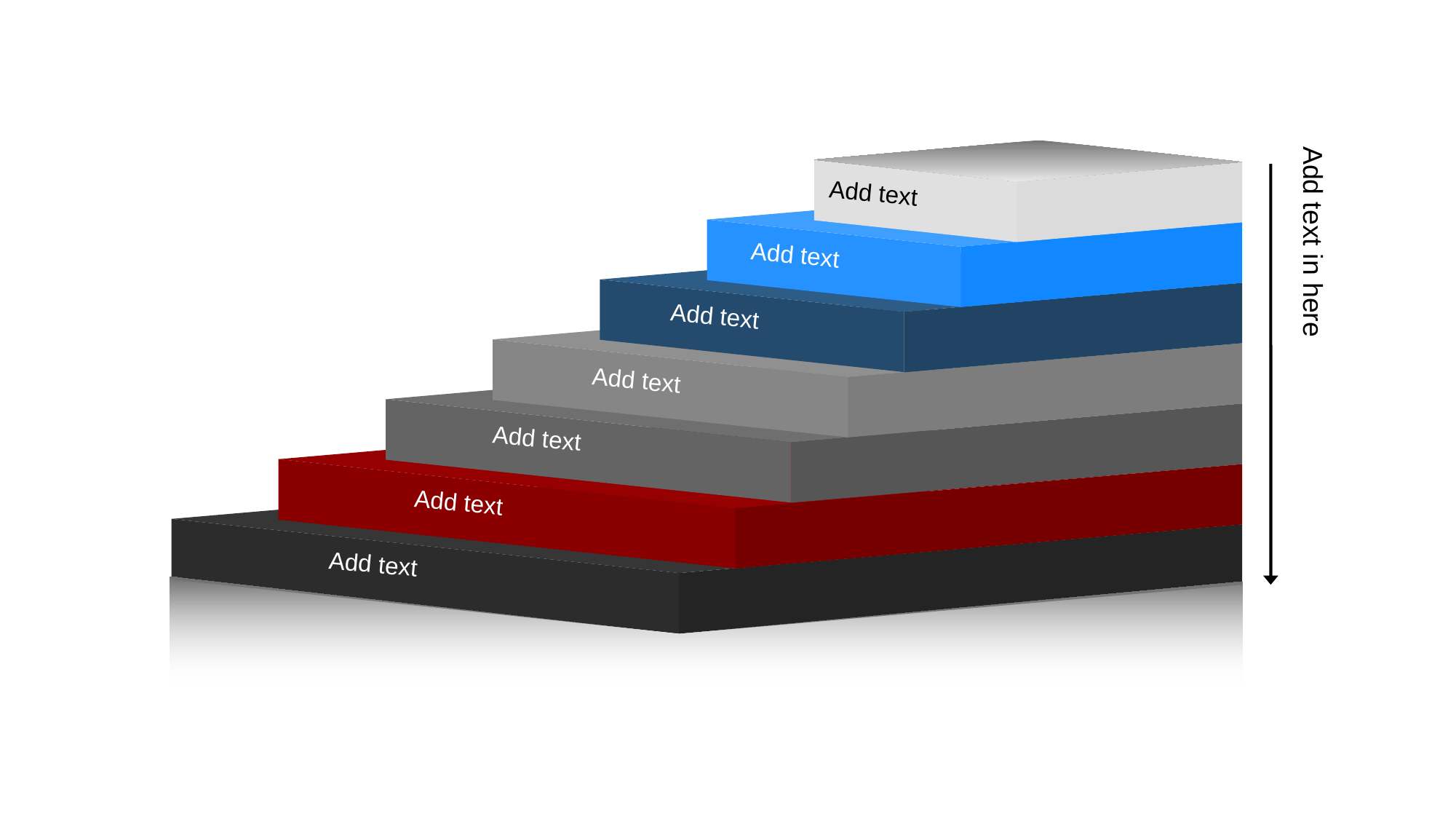

递进图示
Add text in here

Add text

Add text

Add text

Add text

Add text

Add text

Add text